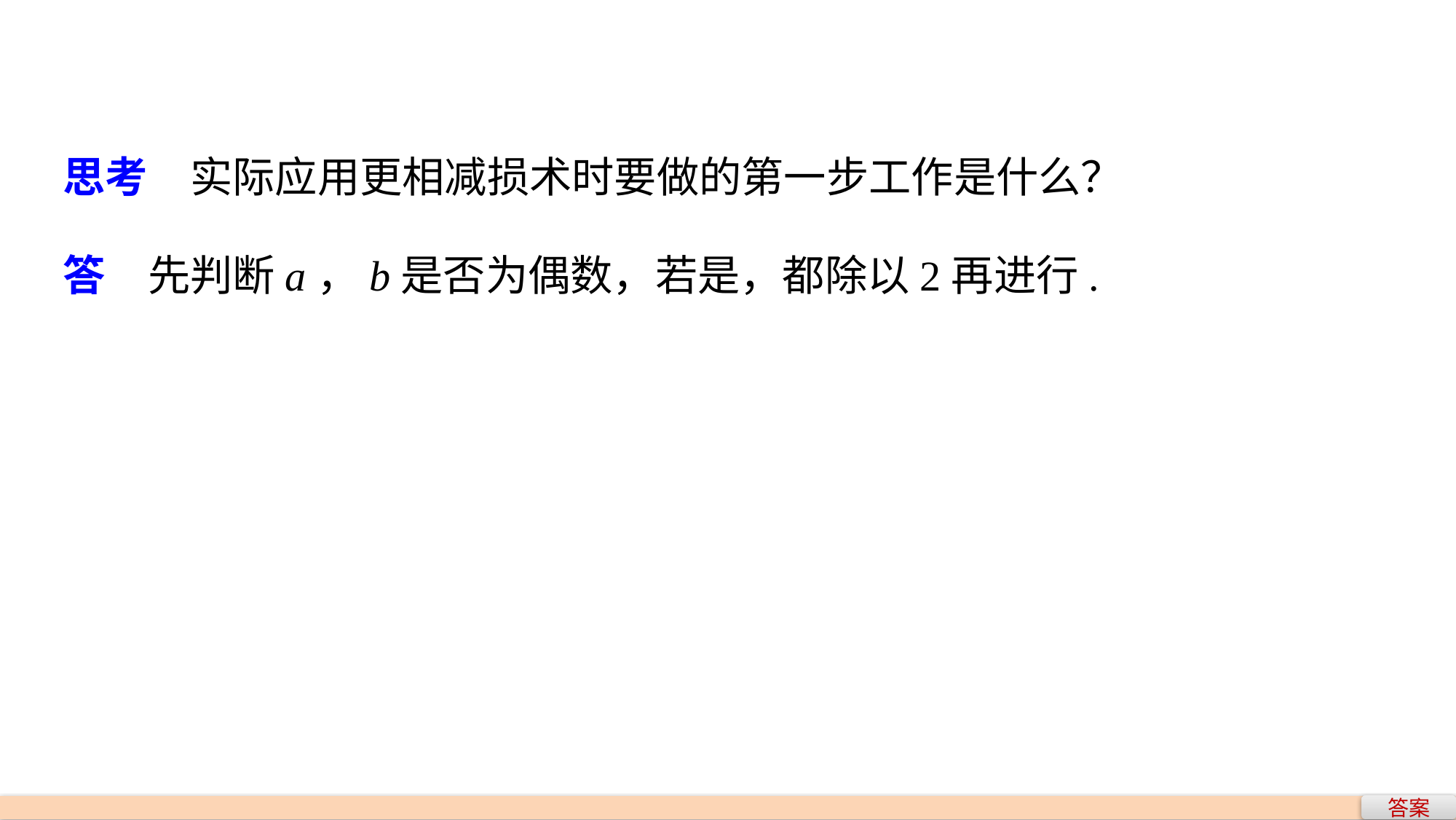

思考　实际应用更相减损术时要做的第一步工作是什么？
答　先判断a，b是否为偶数，若是，都除以2再进行.
答案